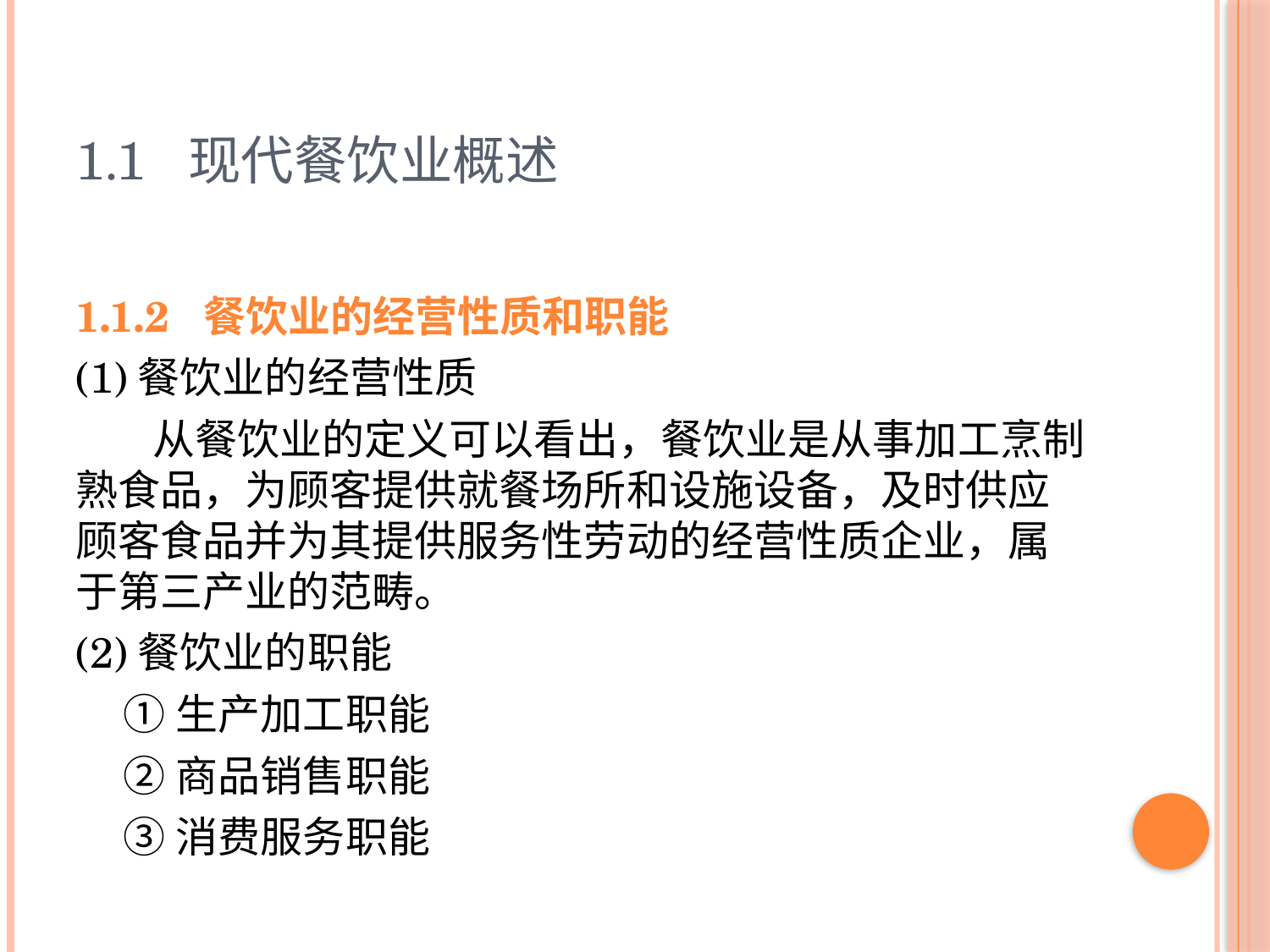

# 1.1  现代餐饮业概述

1.1.2  餐饮业的经营性质和职能
(1)餐饮业的经营性质
       从餐饮业的定义可以看出，餐饮业是从事加工烹制熟食品，为顾客提供就餐场所和设施设备，及时供应顾客食品并为其提供服务性劳动的经营性质企业，属于第三产业的范畴。
(2)餐饮业的职能
     ①生产加工职能
     ②商品销售职能
     ③消费服务职能